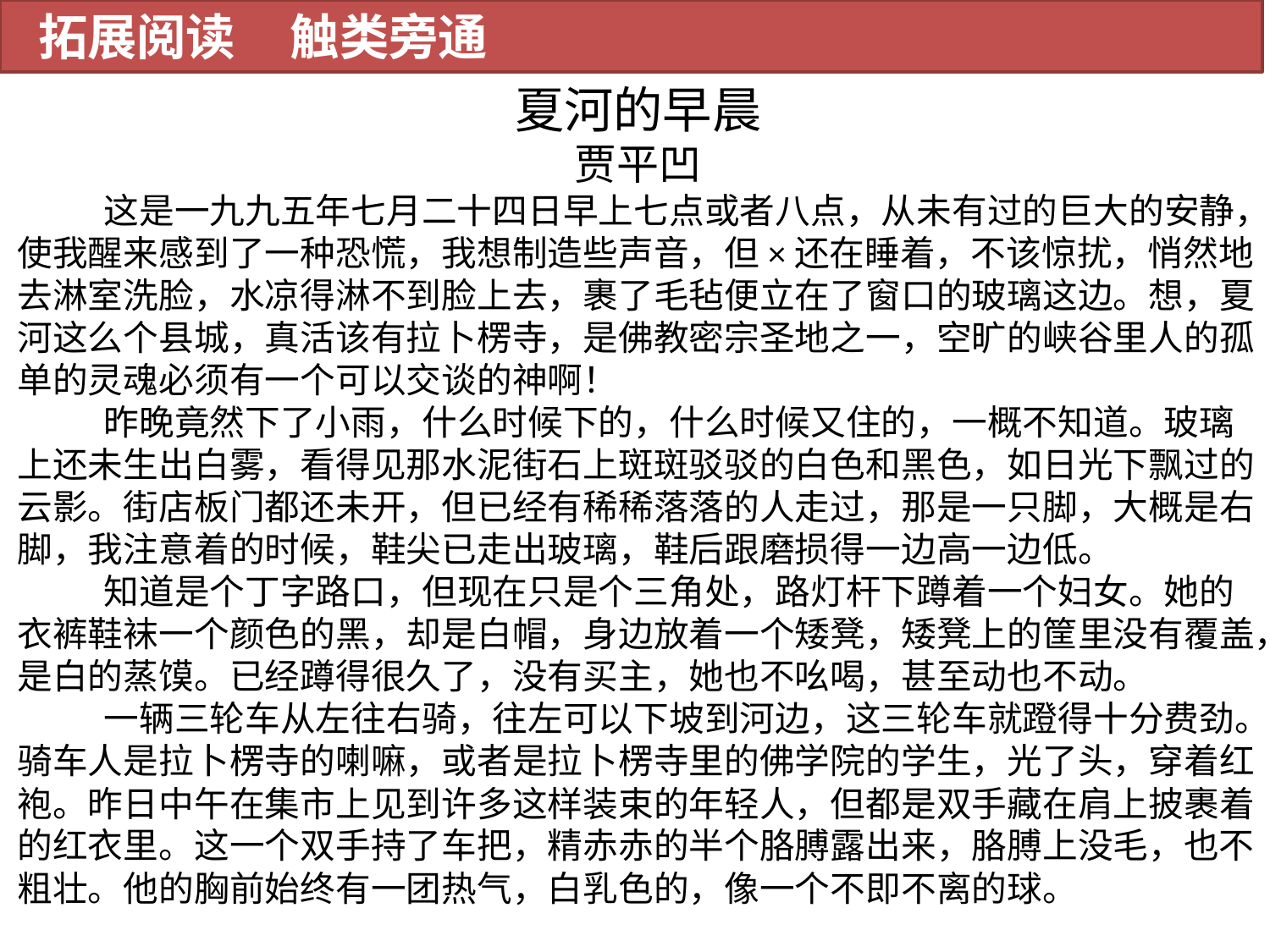

拓展阅读    触类旁通
夏河的早晨
贾平凹
        这是一九九五年七月二十四日早上七点或者八点，从未有过的巨大的安静，使我醒来感到了一种恐慌，我想制造些声音，但×还在睡着，不该惊扰，悄然地去淋室洗脸，水凉得淋不到脸上去，裹了毛毡便立在了窗口的玻璃这边。想，夏河这么个县城，真活该有拉卜楞寺，是佛教密宗圣地之一，空旷的峡谷里人的孤单的灵魂必须有一个可以交谈的神啊！
        昨晚竟然下了小雨，什么时候下的，什么时候又住的，一概不知道。玻璃上还未生出白雾，看得见那水泥街石上斑斑驳驳的白色和黑色，如日光下飘过的云影。街店板门都还未开，但已经有稀稀落落的人走过，那是一只脚，大概是右脚，我注意着的时候，鞋尖已走出玻璃，鞋后跟磨损得一边高一边低。
        知道是个丁字路口，但现在只是个三角处，路灯杆下蹲着一个妇女。她的衣裤鞋袜一个颜色的黑，却是白帽，身边放着一个矮凳，矮凳上的筐里没有覆盖，是白的蒸馍。已经蹲得很久了，没有买主，她也不吆喝，甚至动也不动。
        一辆三轮车从左往右骑，往左可以下坡到河边，这三轮车就蹬得十分费劲。骑车人是拉卜楞寺的喇嘛，或者是拉卜楞寺里的佛学院的学生，光了头，穿着红袍。昨日中午在集市上见到许多这样装束的年轻人，但都是双手藏在肩上披裹着的红衣里。这一个双手持了车把，精赤赤的半个胳膊露出来，胳膊上没毛，也不粗壮。他的胸前始终有一团热气，白乳色的，像一个不即不离的球。